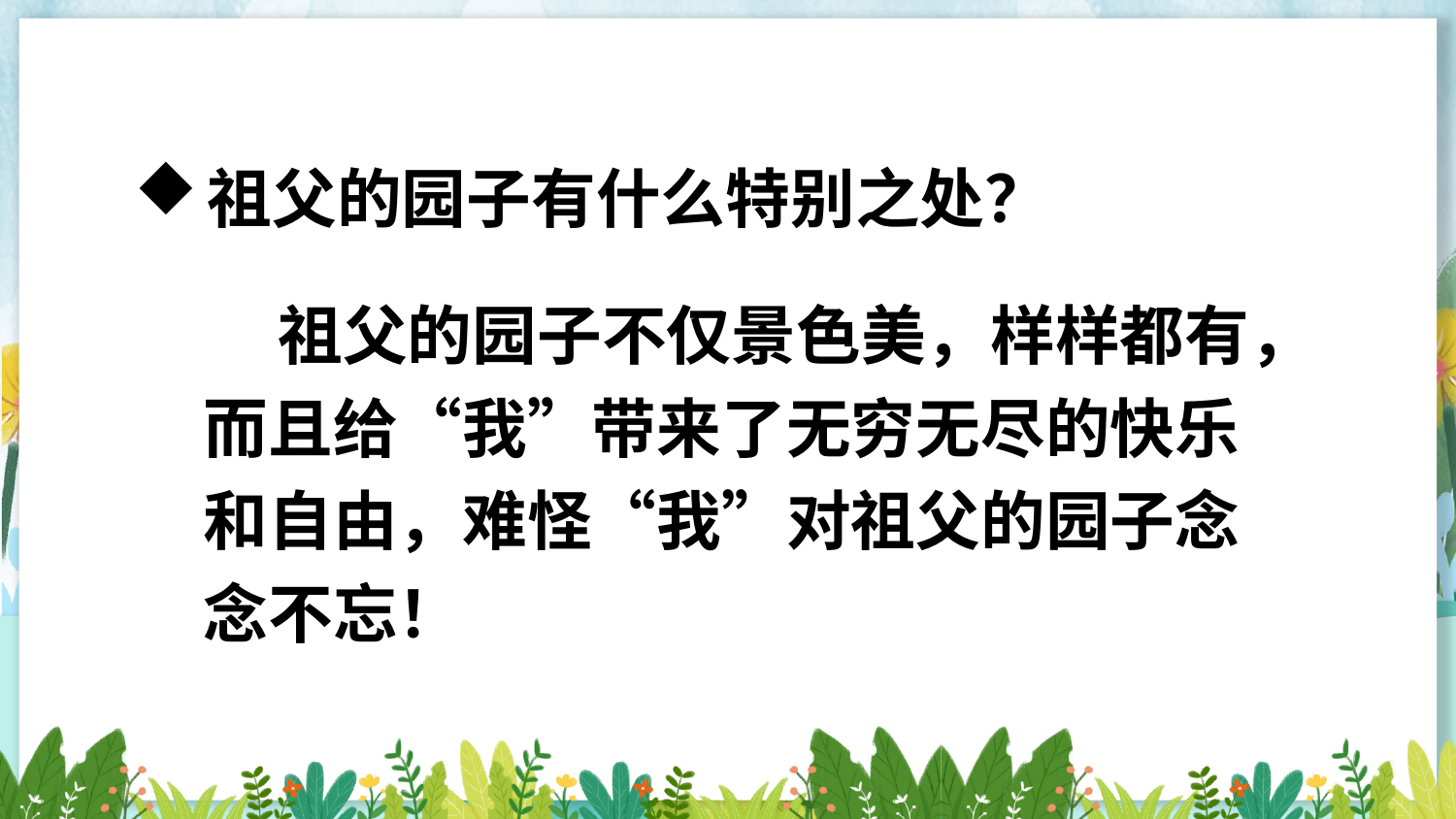

祖父的园子有什么特别之处？
    祖父的园子不仅景色美，样样都有，而且给“我”带来了无穷无尽的快乐和自由，难怪“我”对祖父的园子念念不忘！